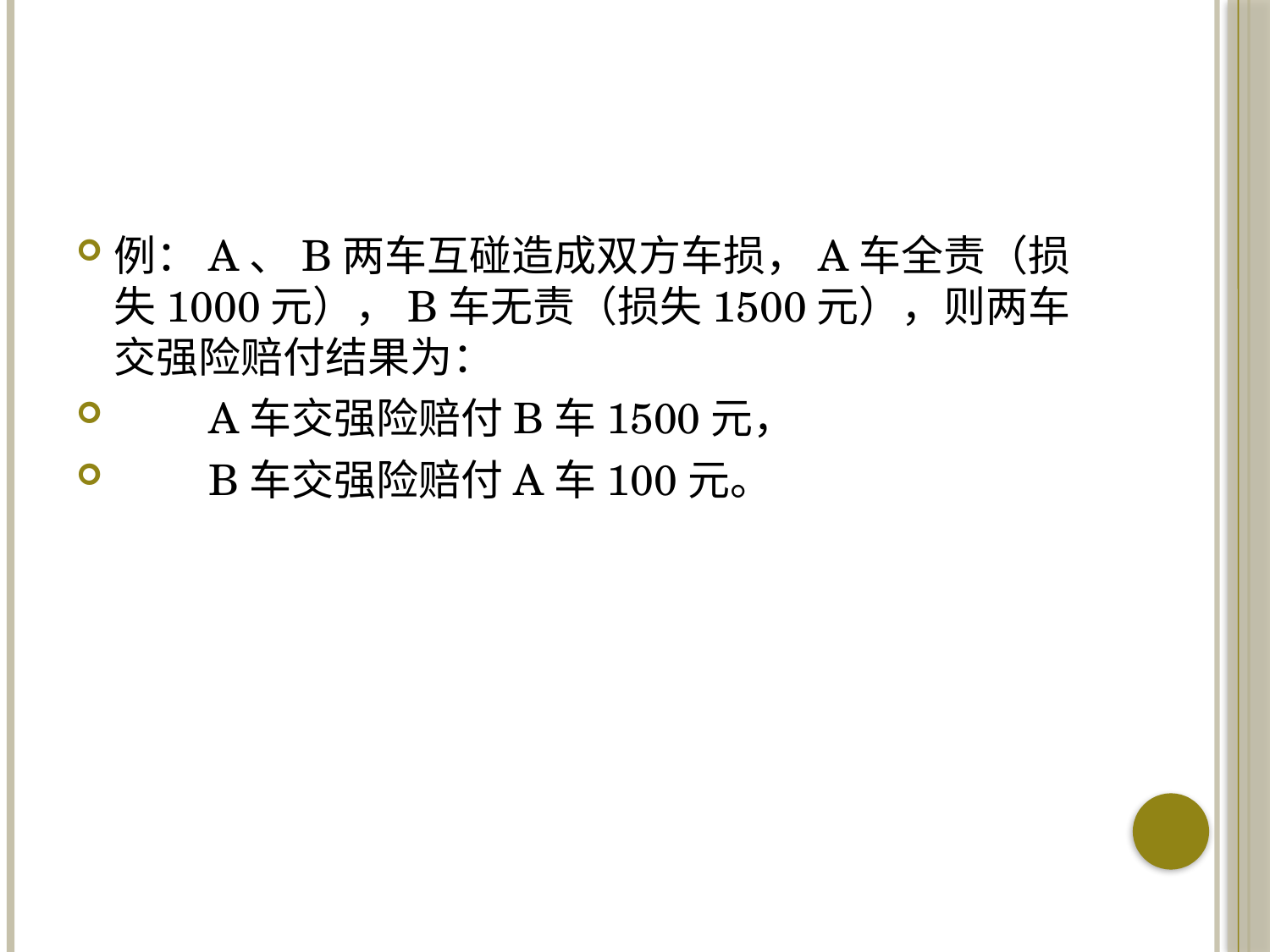

#
例：A、B两车互碰造成双方车损，A车全责（损失1000元），B车无责（损失1500元），则两车交强险赔付结果为：
　　A车交强险赔付B车1500元，
　　B车交强险赔付A车100元。